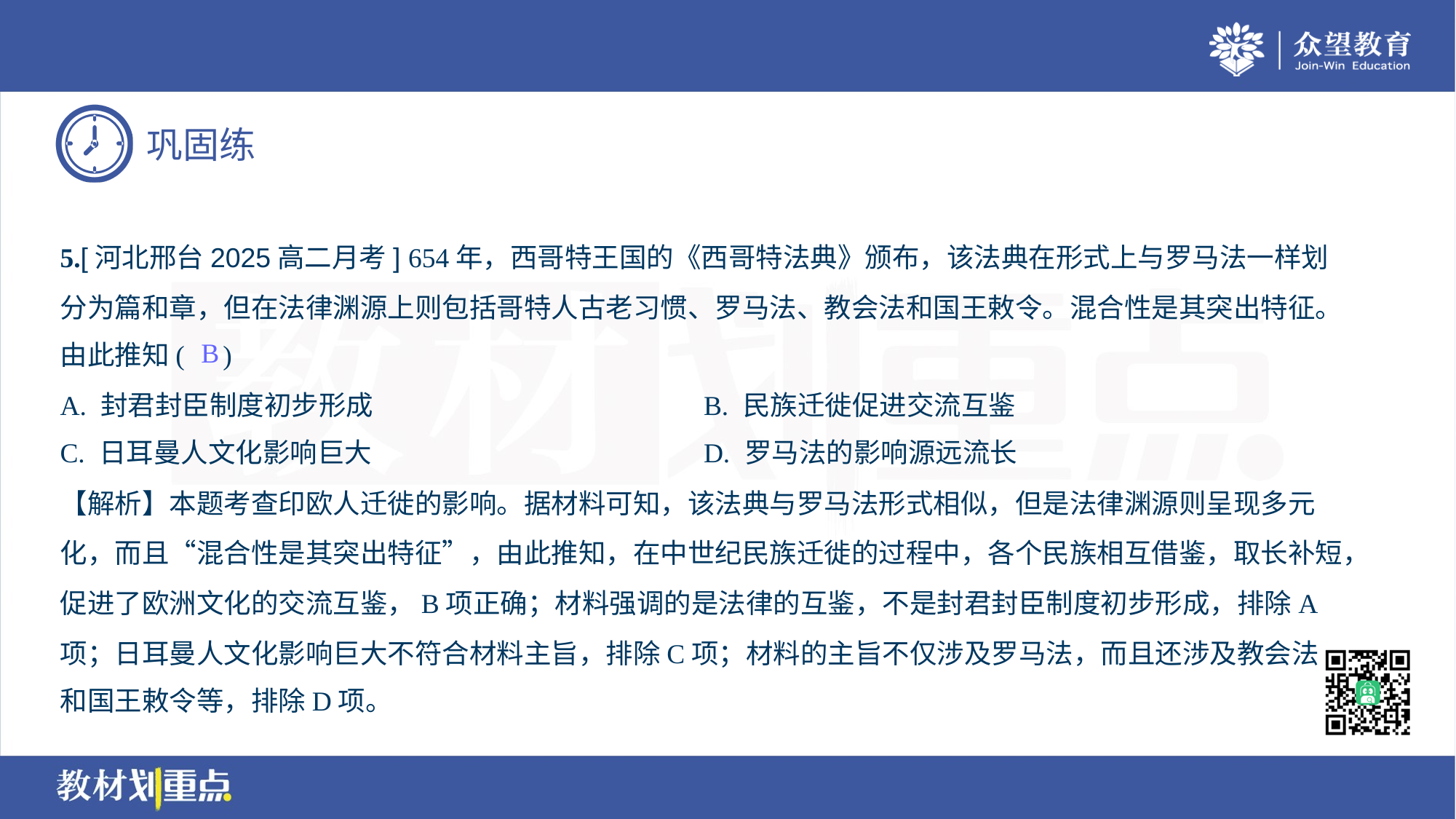

5.[河北邢台2025高二月考] 654年，西哥特王国的《西哥特法典》颁布，该法典在形式上与罗马法一样划
分为篇和章，但在法律渊源上则包括哥特人古老习惯、罗马法、教会法和国王敕令。混合性是其突出特征。
由此推知(     )
B
A. 封君封臣制度初步形成	B. 民族迁徙促进交流互鉴
C. 日耳曼人文化影响巨大	D. 罗马法的影响源远流长
【解析】本题考查印欧人迁徙的影响。据材料可知，该法典与罗马法形式相似，但是法律渊源则呈现多元
化，而且“混合性是其突出特征”，由此推知，在中世纪民族迁徙的过程中，各个民族相互借鉴，取长补短，
促进了欧洲文化的交流互鉴，B项正确；材料强调的是法律的互鉴，不是封君封臣制度初步形成，排除A
项；日耳曼人文化影响巨大不符合材料主旨，排除C项；材料的主旨不仅涉及罗马法，而且还涉及教会法
和国王敕令等，排除D项。